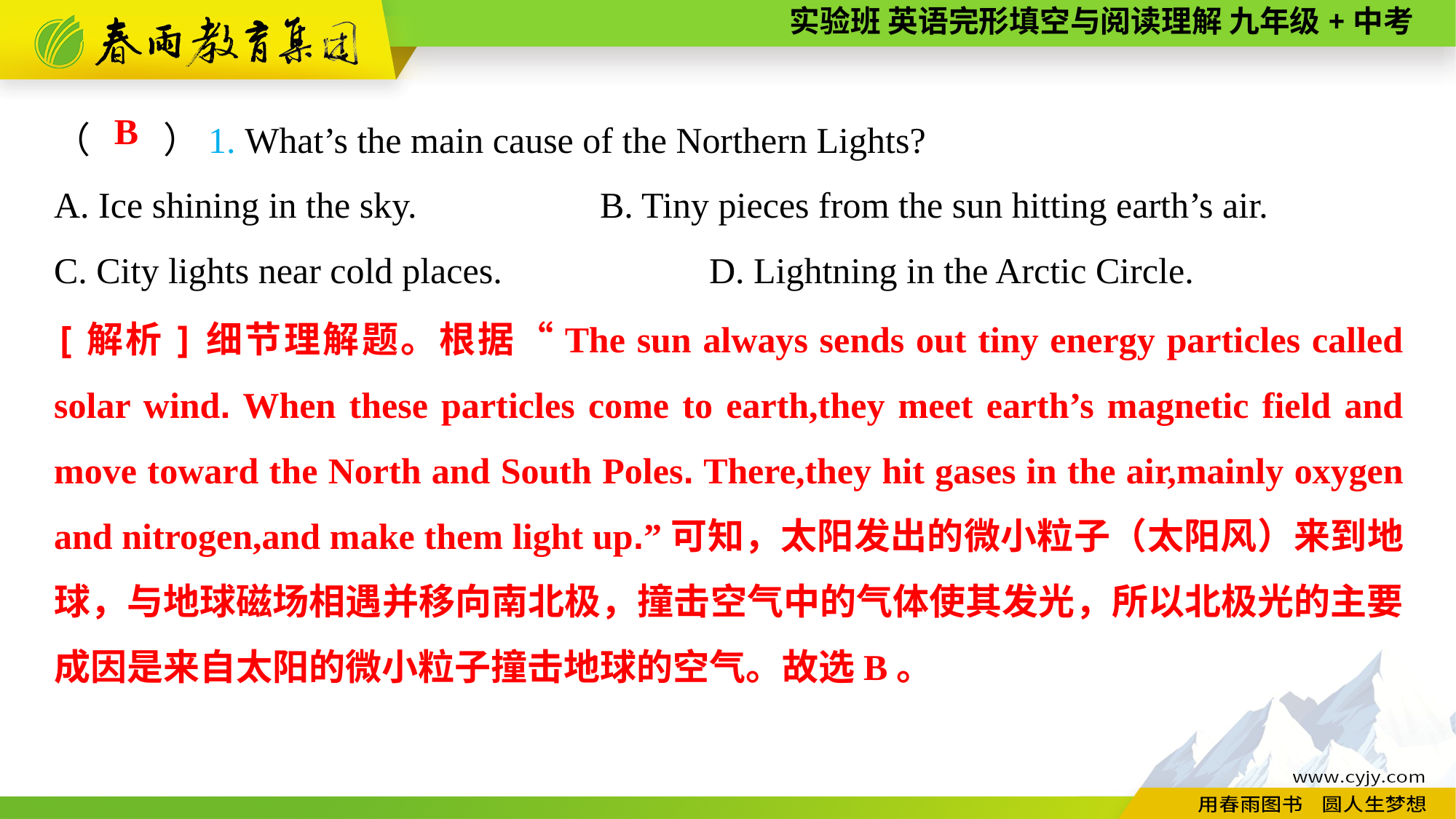

（　　）1. What’s the main cause of the Northern Lights?
A. Ice shining in the sky.		B. Tiny pieces from the sun hitting earth’s air.
C. City lights near cold places.		D. Lightning in the Arctic Circle.
B
[解析]细节理解题。根据“The sun always sends out tiny energy particles called solar wind. When these particles come to earth,they meet earth’s magnetic field and move toward the North and South Poles. There,they hit gases in the air,mainly oxygen and nitrogen,and make them light up.”可知，太阳发出的微小粒子（太阳风）来到地球，与地球磁场相遇并移向南北极，撞击空气中的气体使其发光，所以北极光的主要成因是来自太阳的微小粒子撞击地球的空气。故选B。